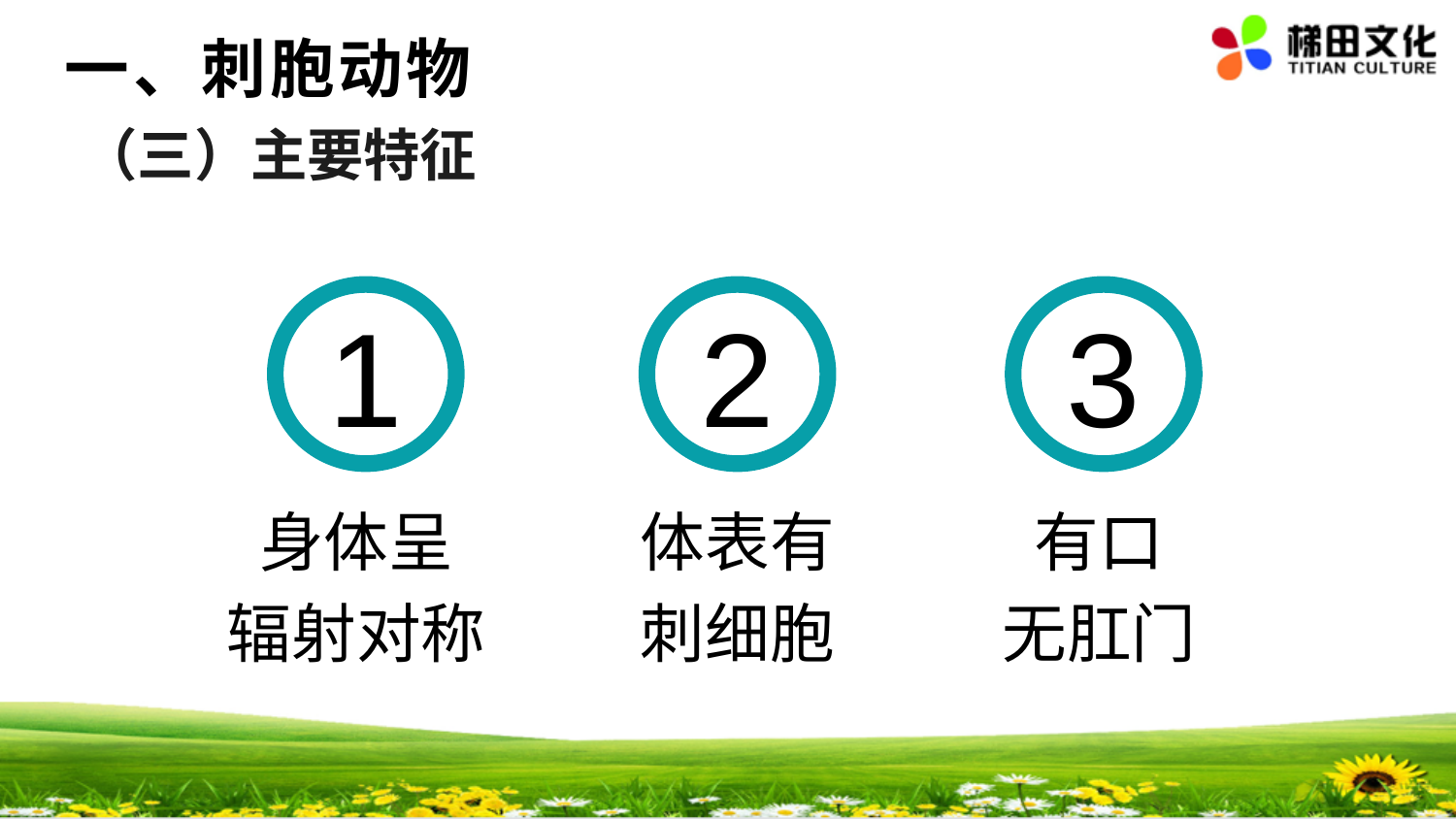

一、刺胞动物
#
（三）主要特征
1
身体呈
辐射对称
2
体表有
刺细胞
3
有口
无肛门